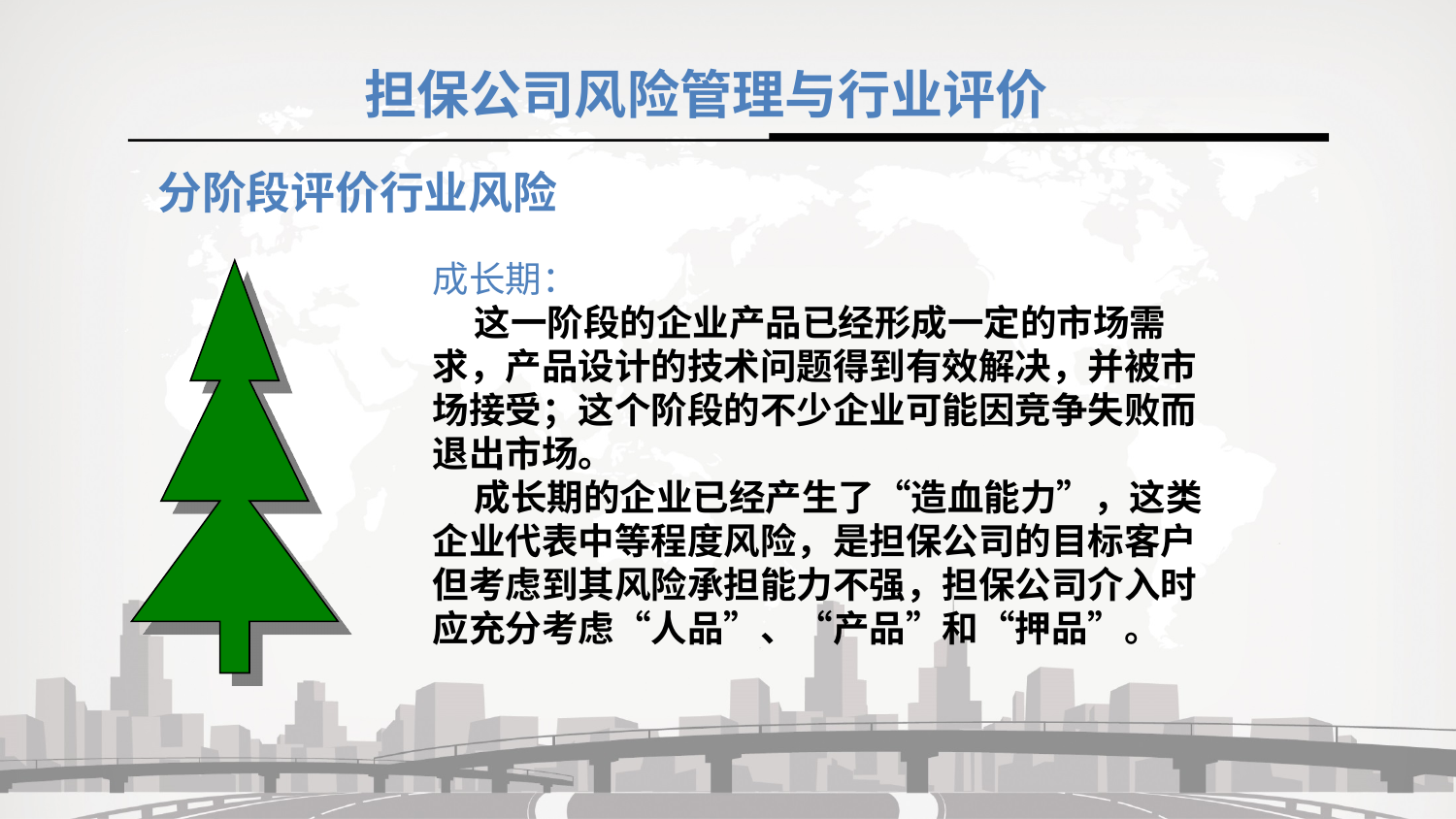

担保公司风险管理与行业评价
分阶段评价行业风险
成长期：
    这一阶段的企业产品已经形成一定的市场需求，产品设计的技术问题得到有效解决，并被市场接受；这个阶段的不少企业可能因竞争失败而退出市场。
    成长期的企业已经产生了“造血能力”，这类企业代表中等程度风险，是担保公司的目标客户但考虑到其风险承担能力不强，担保公司介入时应充分考虑“人品”、“产品”和“押品”。